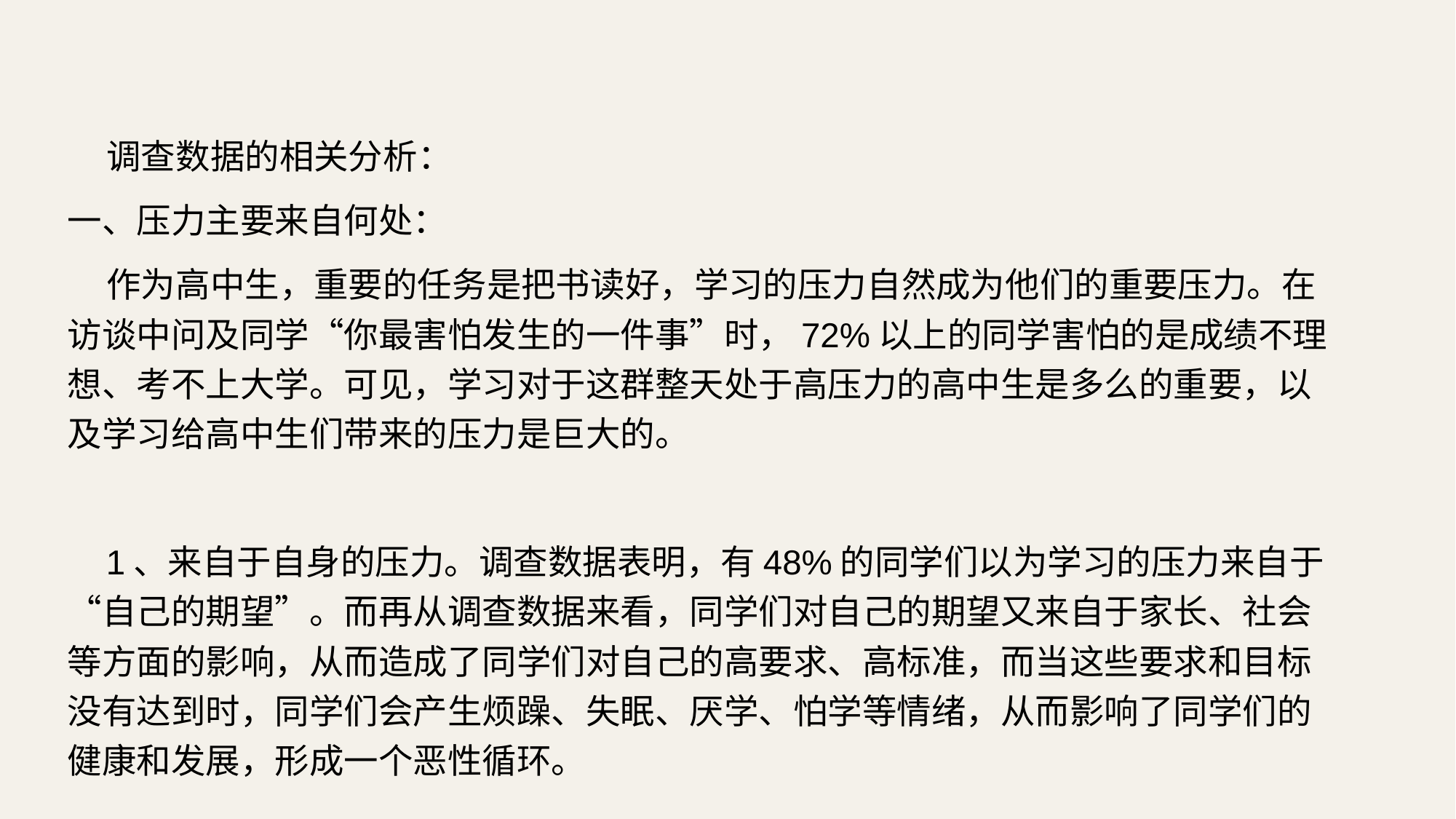

https://www.ypppt.com/

    调查数据的相关分析：
一、压力主要来自何处：
    作为高中生，重要的任务是把书读好，学习的压力自然成为他们的重要压力。在访谈中问及同学“你最害怕发生的一件事”时，72%以上的同学害怕的是成绩不理想、考不上大学。可见，学习对于这群整天处于高压力的高中生是多么的重要，以及学习给高中生们带来的压力是巨大的。

    1、来自于自身的压力。调查数据表明，有48%的同学们以为学习的压力来自于“自己的期望”。而再从调查数据来看，同学们对自己的期望又来自于家长、社会等方面的影响，从而造成了同学们对自己的高要求、高标准，而当这些要求和目标没有达到时，同学们会产生烦躁、失眠、厌学、怕学等情绪，从而影响了同学们的健康和发展，形成一个恶性循环。